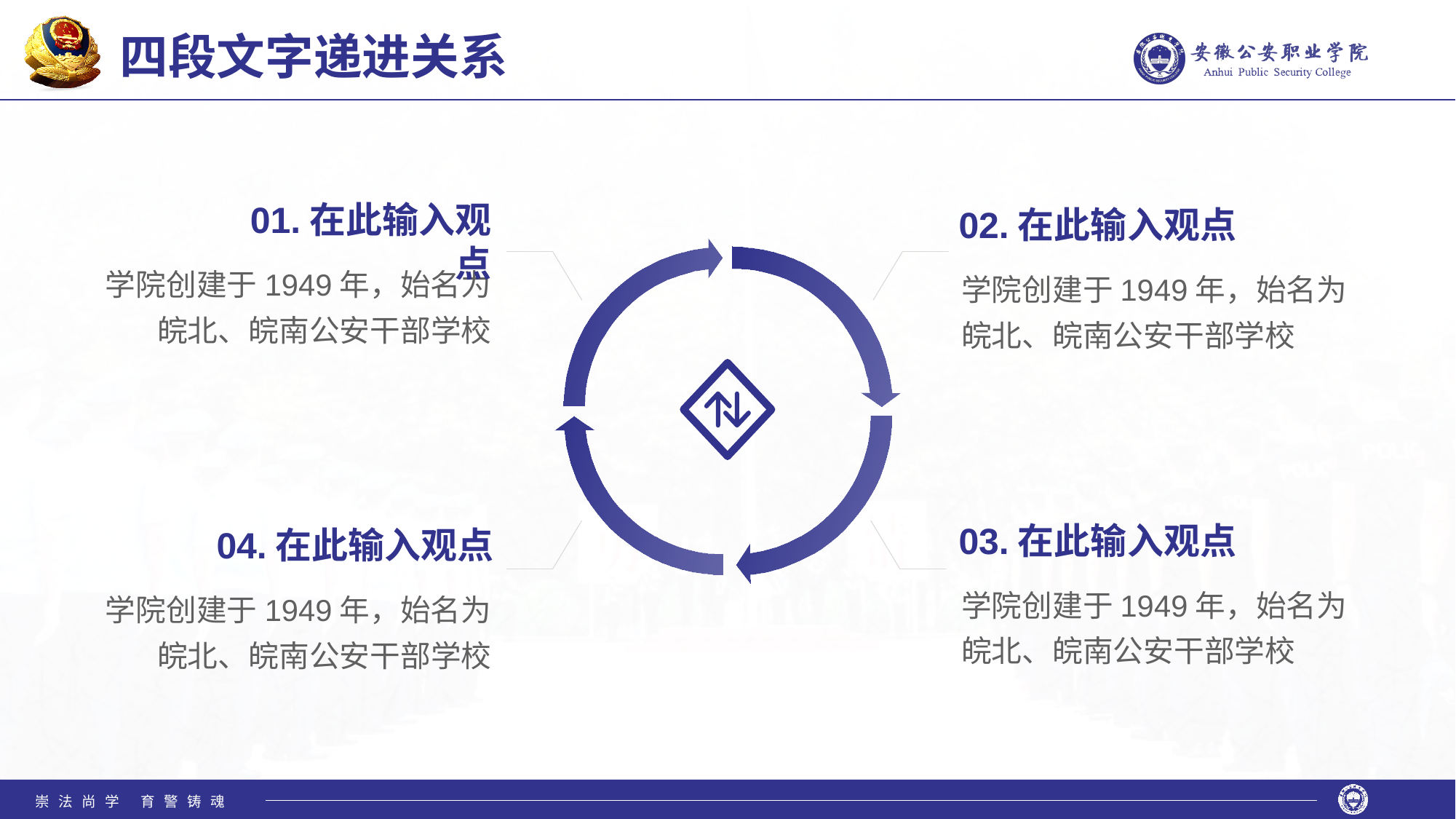

四段文字递进关系
01.在此输入观点
02.在此输入观点

 学院创建于1949年，始名为皖北、皖南公安干部学校
学院创建于1949年，始名为皖北、皖南公安干部学校

03.在此输入观点
04.在此输入观点
学院创建于1949年，始名为皖北、皖南公安干部学校
 学院创建于1949年，始名为皖北、皖南公安干部学校